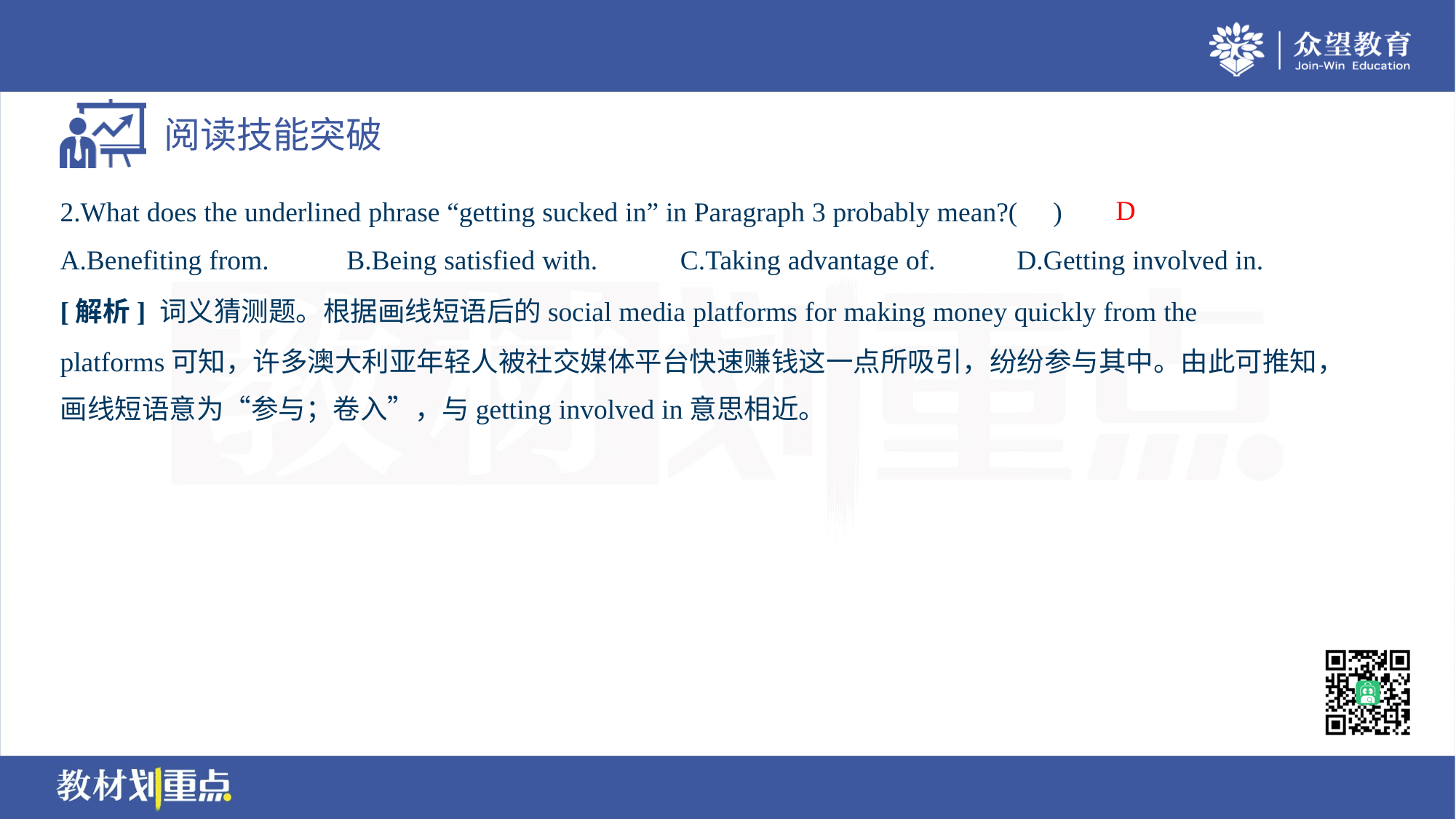

D
2.What does the underlined phrase “getting sucked in” in Paragraph 3 probably mean?(     )
A.Benefiting from.	B.Being satisfied with.	C.Taking advantage of.	D.Getting involved in.
[解析] 词义猜测题。根据画线短语后的social media platforms for making money quickly from the
platforms可知，许多澳大利亚年轻人被社交媒体平台快速赚钱这一点所吸引，纷纷参与其中。由此可推知，
画线短语意为“参与；卷入”，与getting involved in意思相近。